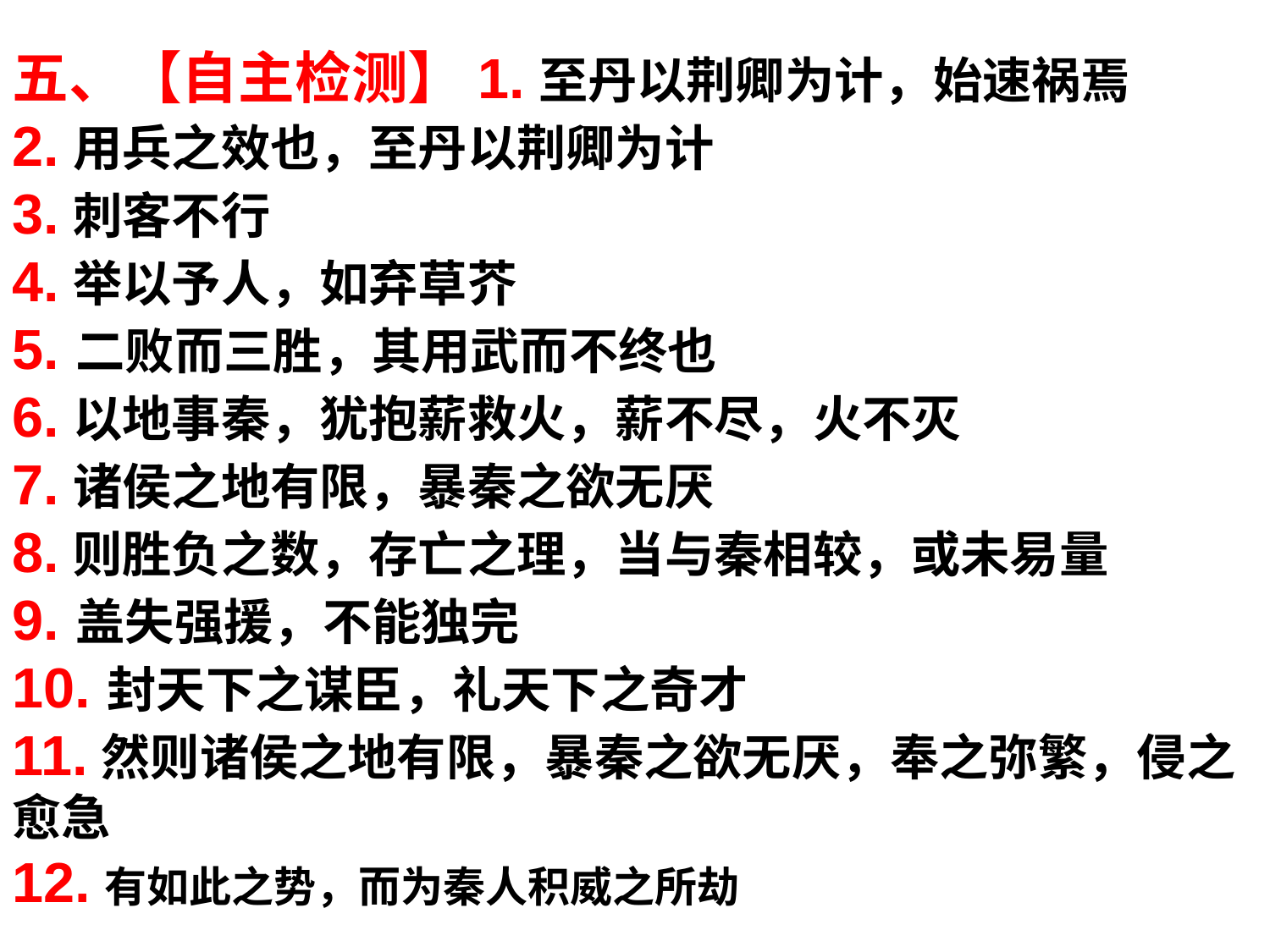

五、【自主检测】1.至丹以荆卿为计，始速祸焉
2.用兵之效也，至丹以荆卿为计
3.刺客不行
4.举以予人，如弃草芥
5. 二败而三胜，其用武而不终也
6.以地事秦，犹抱薪救火，薪不尽，火不灭
7.诸侯之地有限，暴秦之欲无厌
8.则胜负之数，存亡之理，当与秦相较，或未易量
9. 盖失强援，不能独完
10. 封天下之谋臣，礼天下之奇才
11.然则诸侯之地有限，暴秦之欲无厌，奉之弥繁，侵之愈急
12.有如此之势，而为秦人积威之所劫